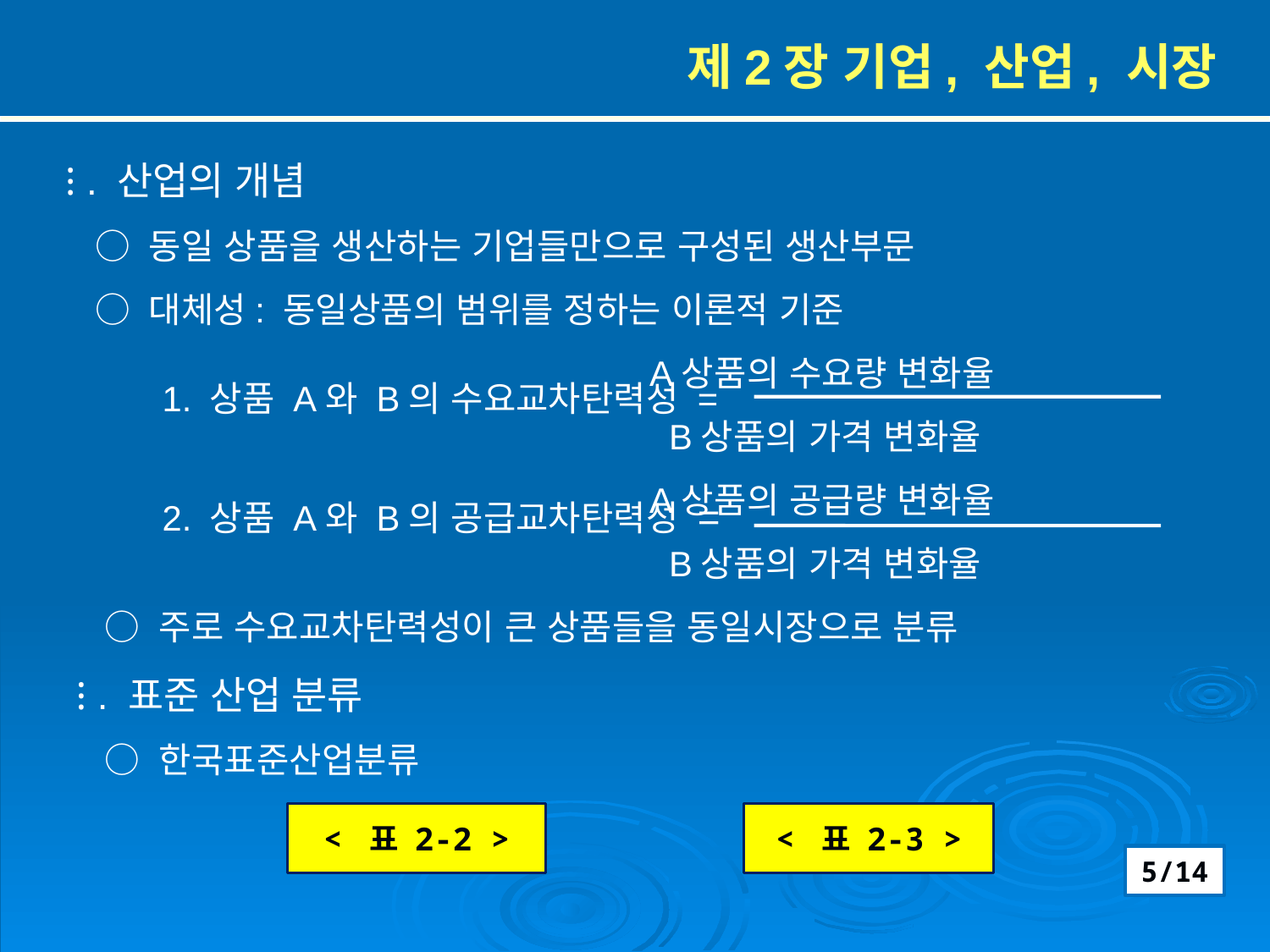

제2장 기업, 산업, 시장

⁝ . 산업의 개념
   ○ 동일 상품을 생산하는 기업들만으로 구성된 생산부문
   ○ 대체성: 동일상품의 범위를 정하는 이론적 기준
                                                            A상품의 수요량 변화율
                                                              B상품의 가격 변화율
                                                            A상품의 공급량 변화율
                                                              B상품의 가격 변화율
    ○ 주로 수요교차탄력성이 큰 상품들을 동일시장으로 분류
 ⁝ . 표준 산업 분류
    ○ 한국표준산업분류

 1. 상품 A와 B의 수요교차탄력성 =

 2. 상품 A와 B의 공급교차탄력성 =

< 표 2-2 >
< 표 2-3 >
5/14